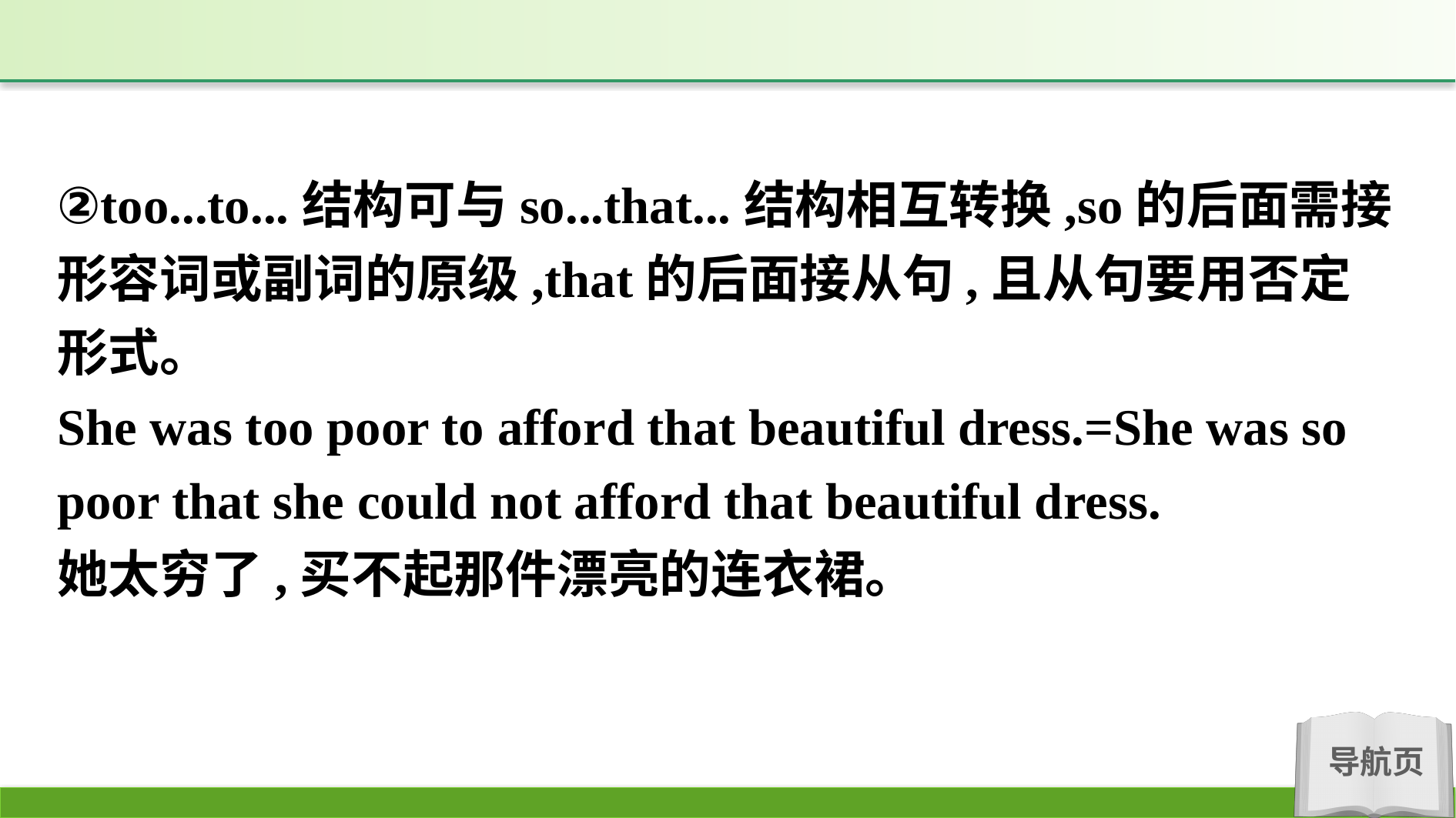

②too...to...结构可与so...that...结构相互转换,so的后面需接形容词或副词的原级,that的后面接从句,且从句要用否定形式。
She was too poor to afford that beautiful dress.=She was so poor that she could not afford that beautiful dress.
她太穷了,买不起那件漂亮的连衣裙。